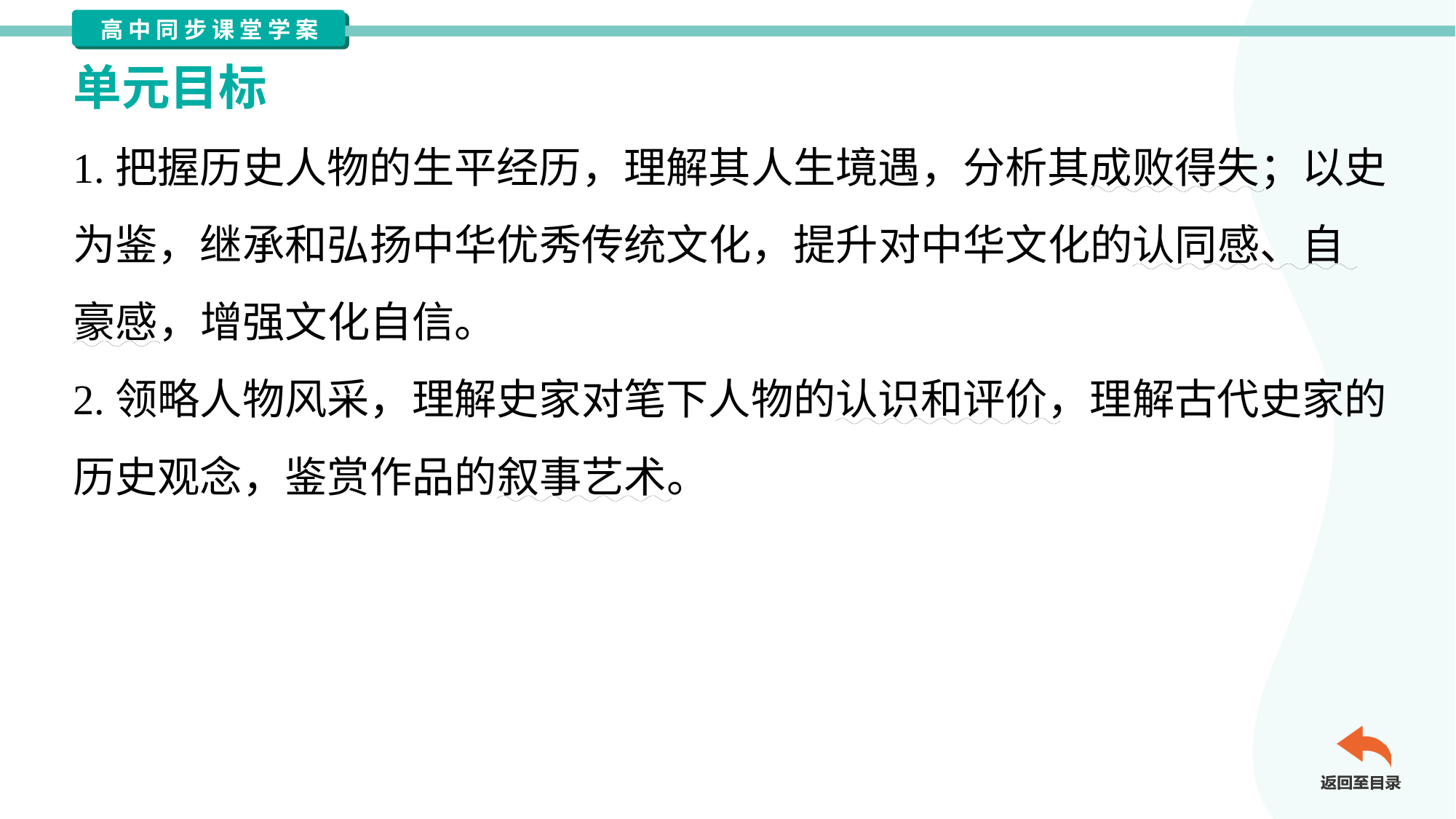

单元目标
1.把握历史人物的生平经历，理解其人生境遇，分析其成败得失；以史
为鉴，继承和弘扬中华优秀传统文化，提升对中华文化的认同感、自
豪感，增强文化自信。
2.领略人物风采，理解史家对笔下人物的认识和评价，理解古代史家的
历史观念，鉴赏作品的叙事艺术。